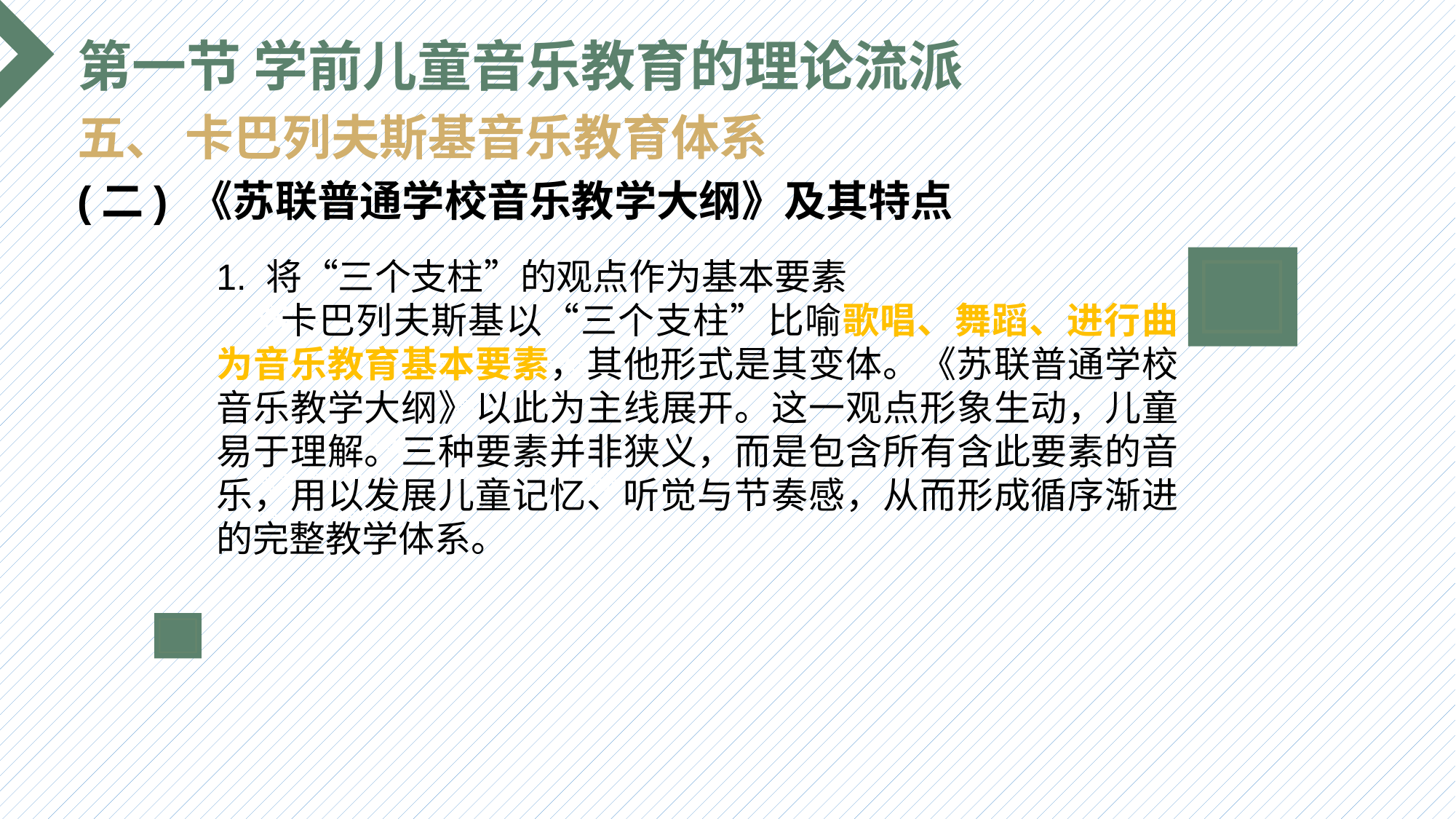

第一节 学前儿童音乐教育的理论流派
五、 卡巴列夫斯基音乐教育体系
(二) 《苏联普通学校音乐教学大纲》及其特点

1. 将“三个支柱”的观点作为基本要素
      卡巴列夫斯基以“三个支柱”比喻歌唱、舞蹈、进行曲为音乐教育基本要素，其他形式是其变体。《苏联普通学校音乐教学大纲》以此为主线展开。这一观点形象生动，儿童易于理解。三种要素并非狭义，而是包含所有含此要素的音乐，用以发展儿童记忆、听觉与节奏感，从而形成循序渐进的完整教学体系。

选题背景
输入您的内容，请简要说明，言简意赅即可输入您的内容，请简要说明，言简意赅即可输入您的内容，请简要说明，言简意赅即可输入您的内容，请简要说明，言简意赅即可